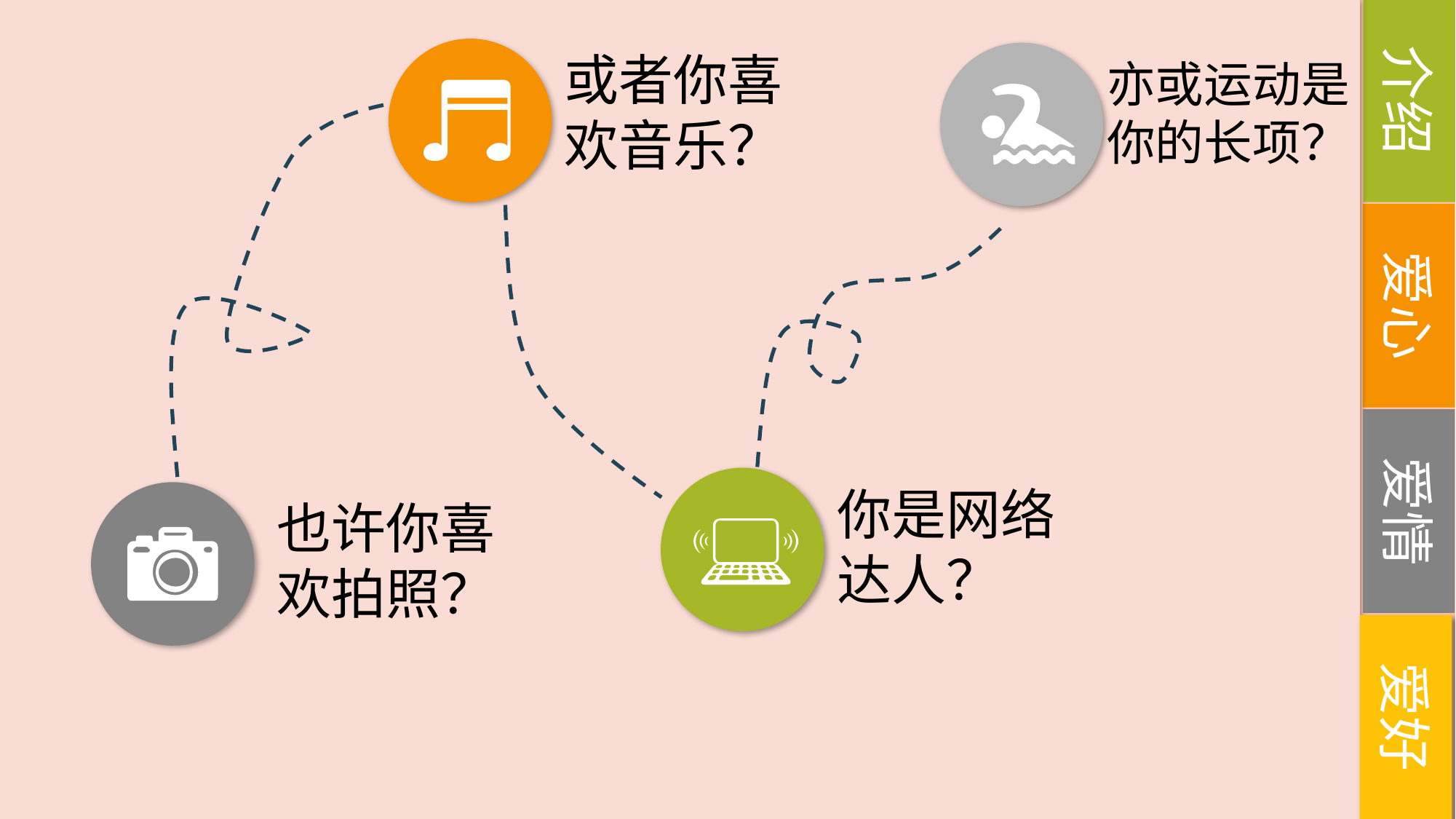

介绍

或者你喜欢音乐？

亦或运动是你的长项？

爱心

爱情

你是网络达人？

也许你喜欢拍照？
爱好